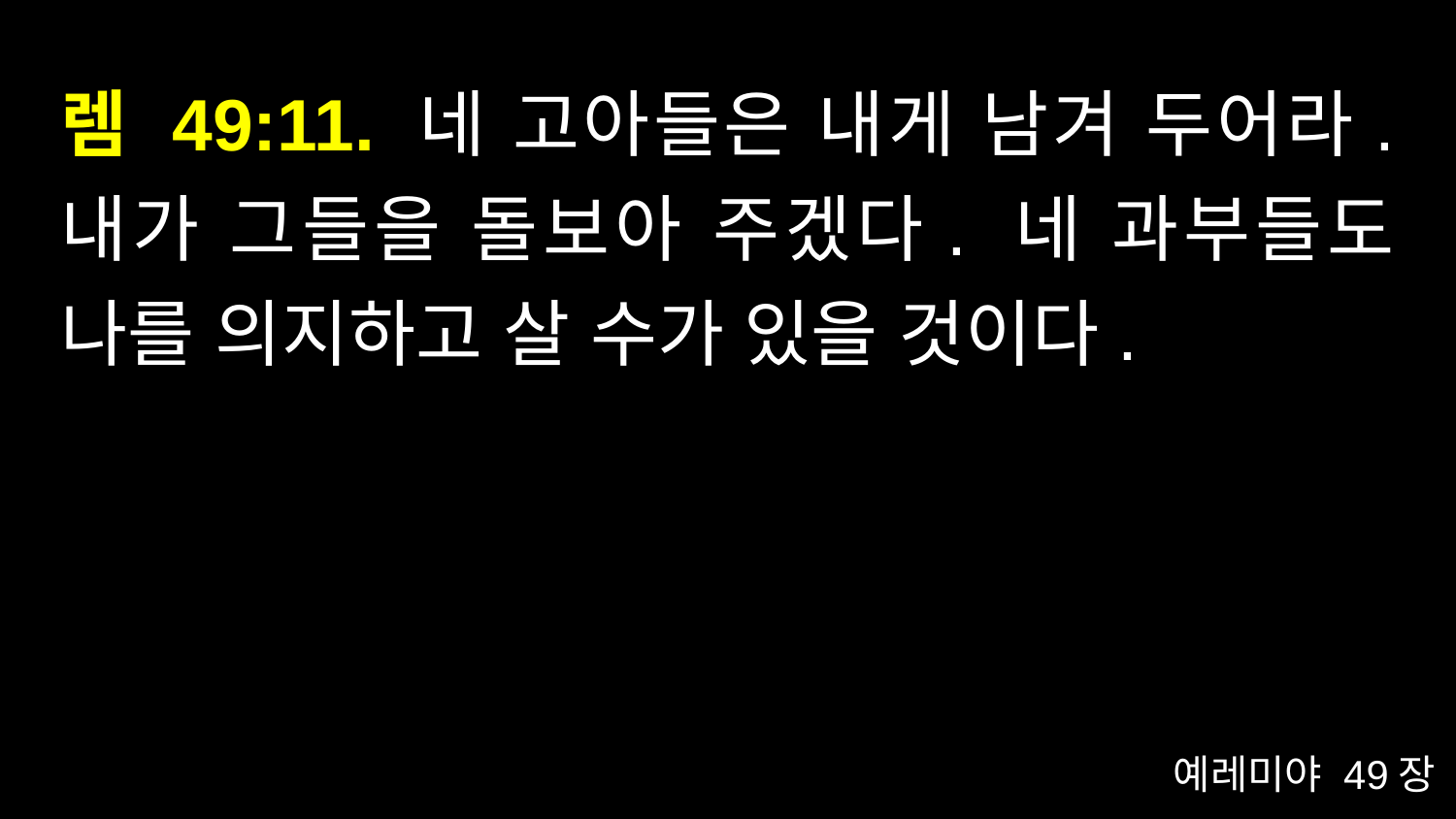

# 렘 49:11. 네 고아들은 내게 남겨 두어라. 내가 그들을 돌보아 주겠다. 네 과부들도 나를 의지하고 살 수가 있을 것이다.
예레미야 49장